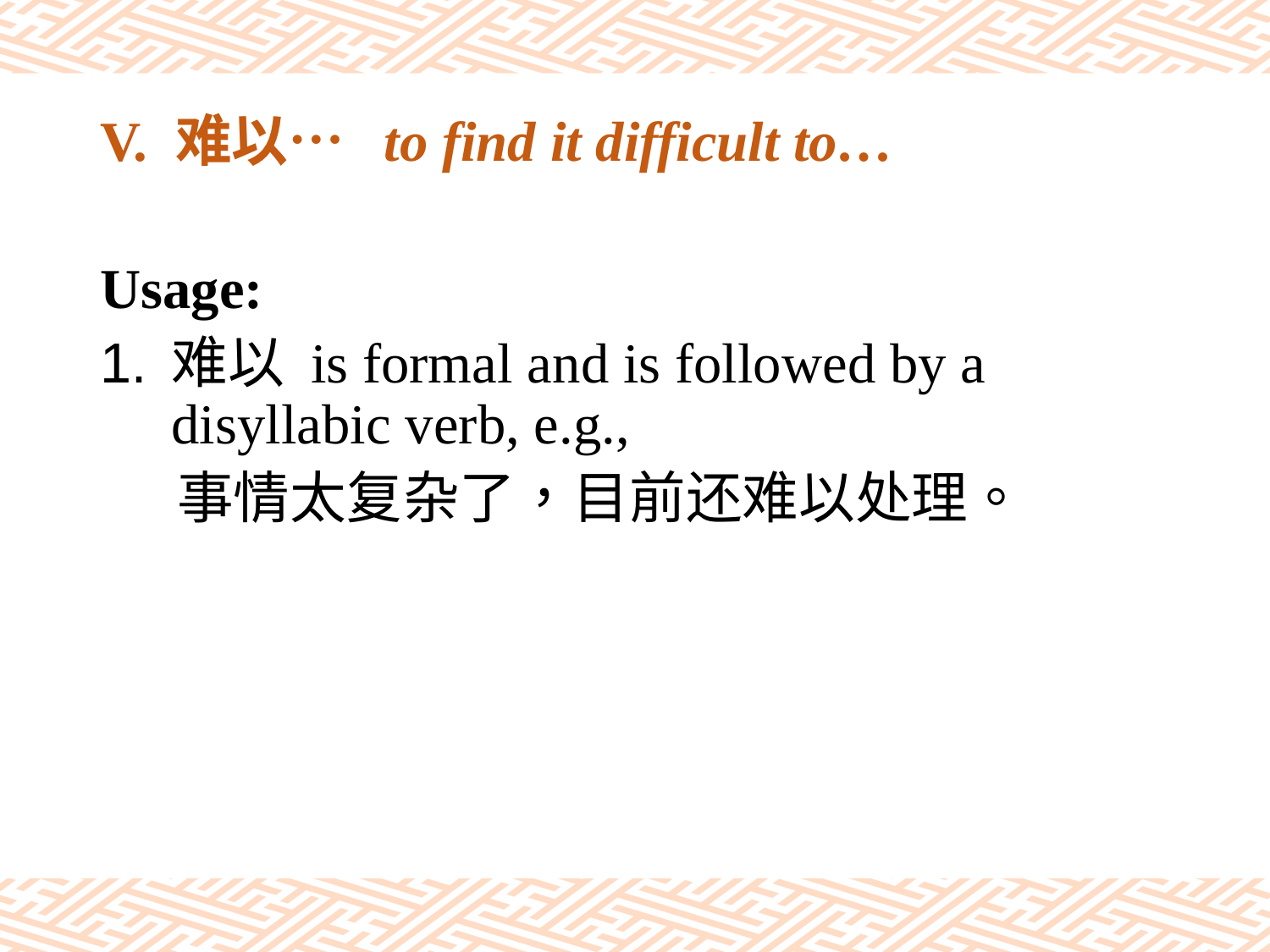

# V. 难以…  to find it difficult to…
Usage:
难以 is formal and is followed by a disyllabic verb, e.g.,
     事情太复杂了，目前还难以处理。